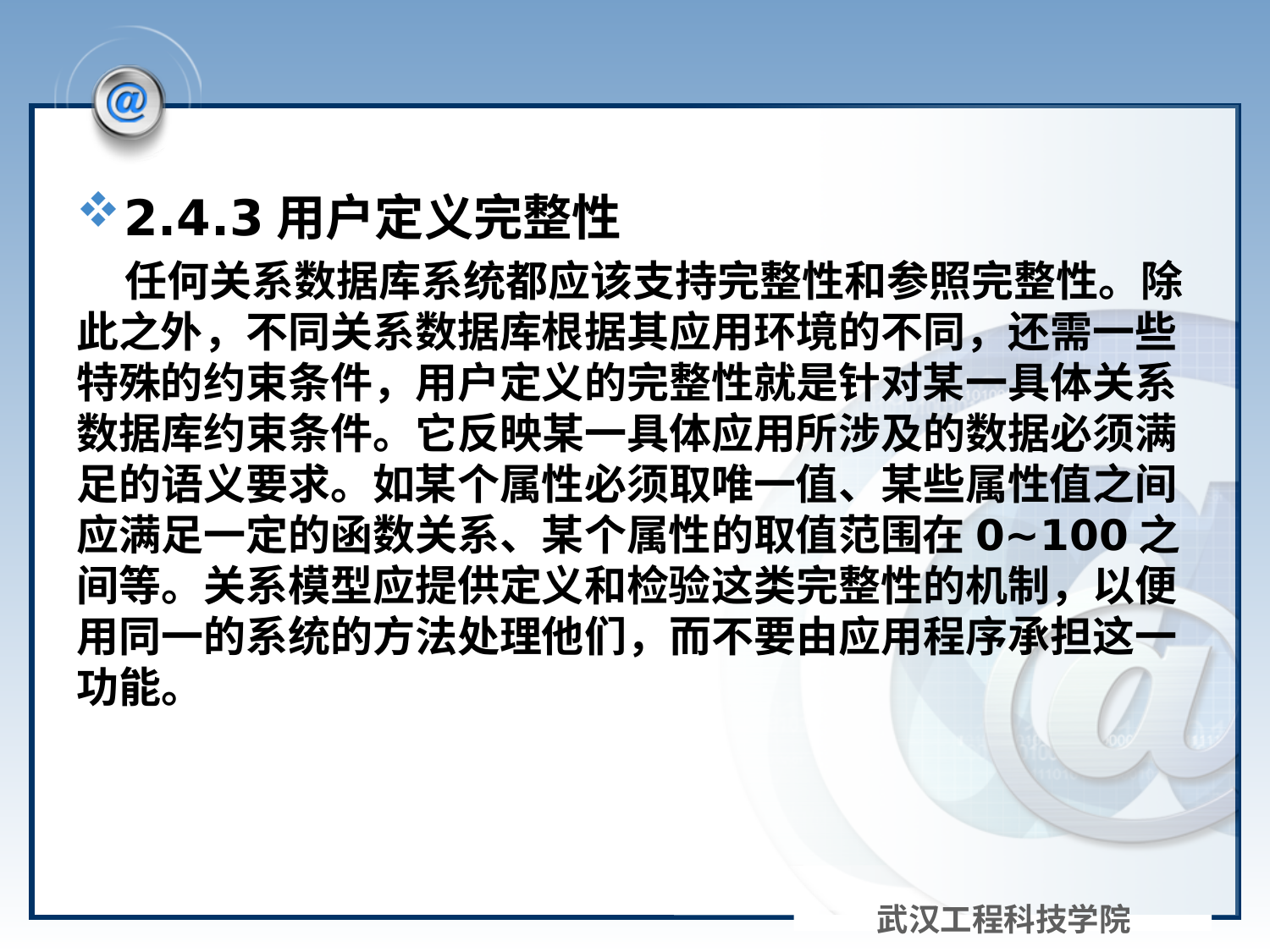

#
2.4.3用户定义完整性
    任何关系数据库系统都应该支持完整性和参照完整性。除此之外，不同关系数据库根据其应用环境的不同，还需一些特殊的约束条件，用户定义的完整性就是针对某一具体关系数据库约束条件。它反映某一具体应用所涉及的数据必须满足的语义要求。如某个属性必须取唯一值、某些属性值之间应满足一定的函数关系、某个属性的取值范围在0~100之间等。关系模型应提供定义和检验这类完整性的机制，以便用同一的系统的方法处理他们，而不要由应用程序承担这一功能。

武汉工程科技学院